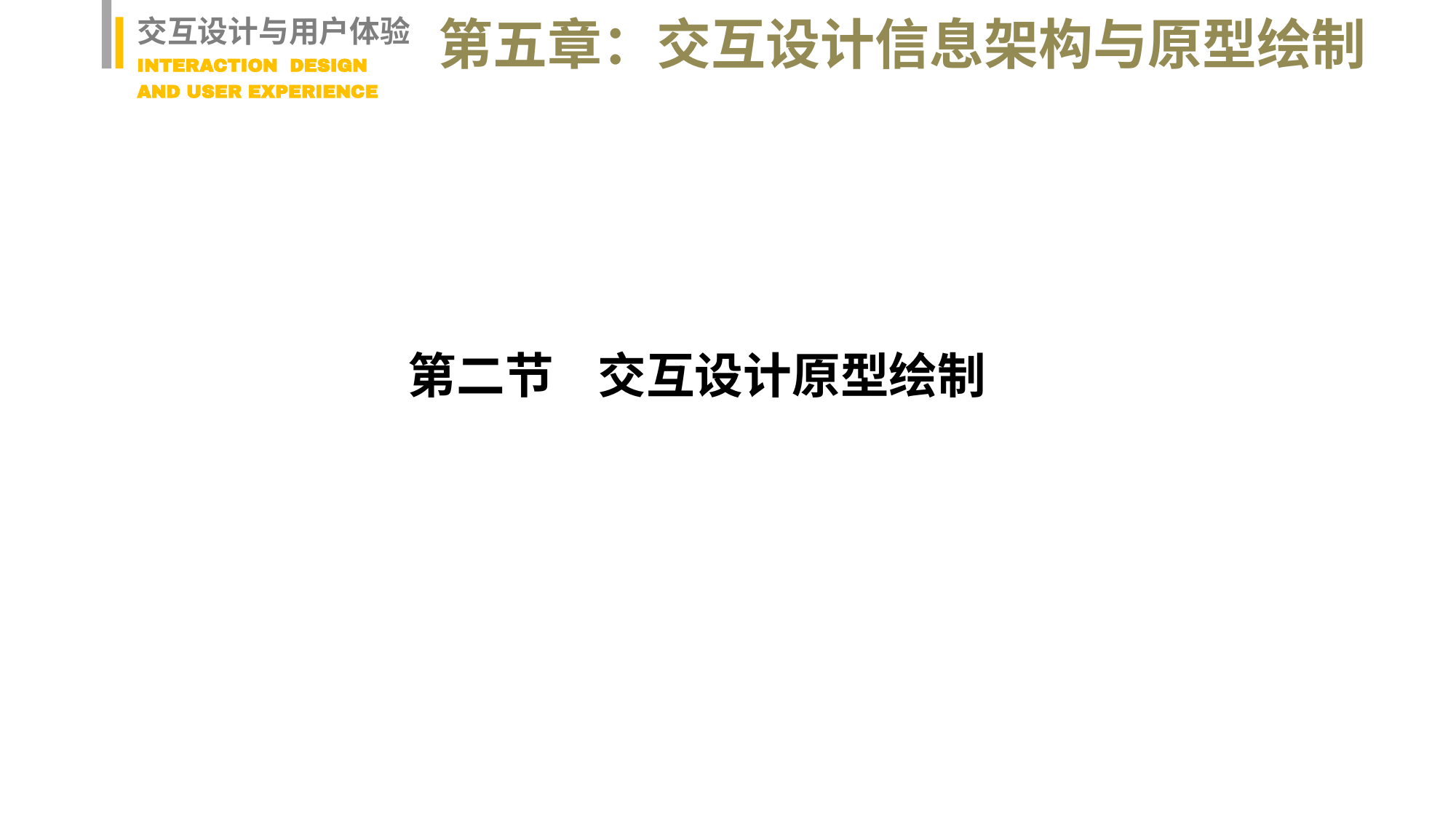

交互设计与用户体验
INTERACTION  DESIGN
AND USER EXPERIENCE
第五章：交互设计信息架构与原型绘制

第二节    交互设计原型绘制